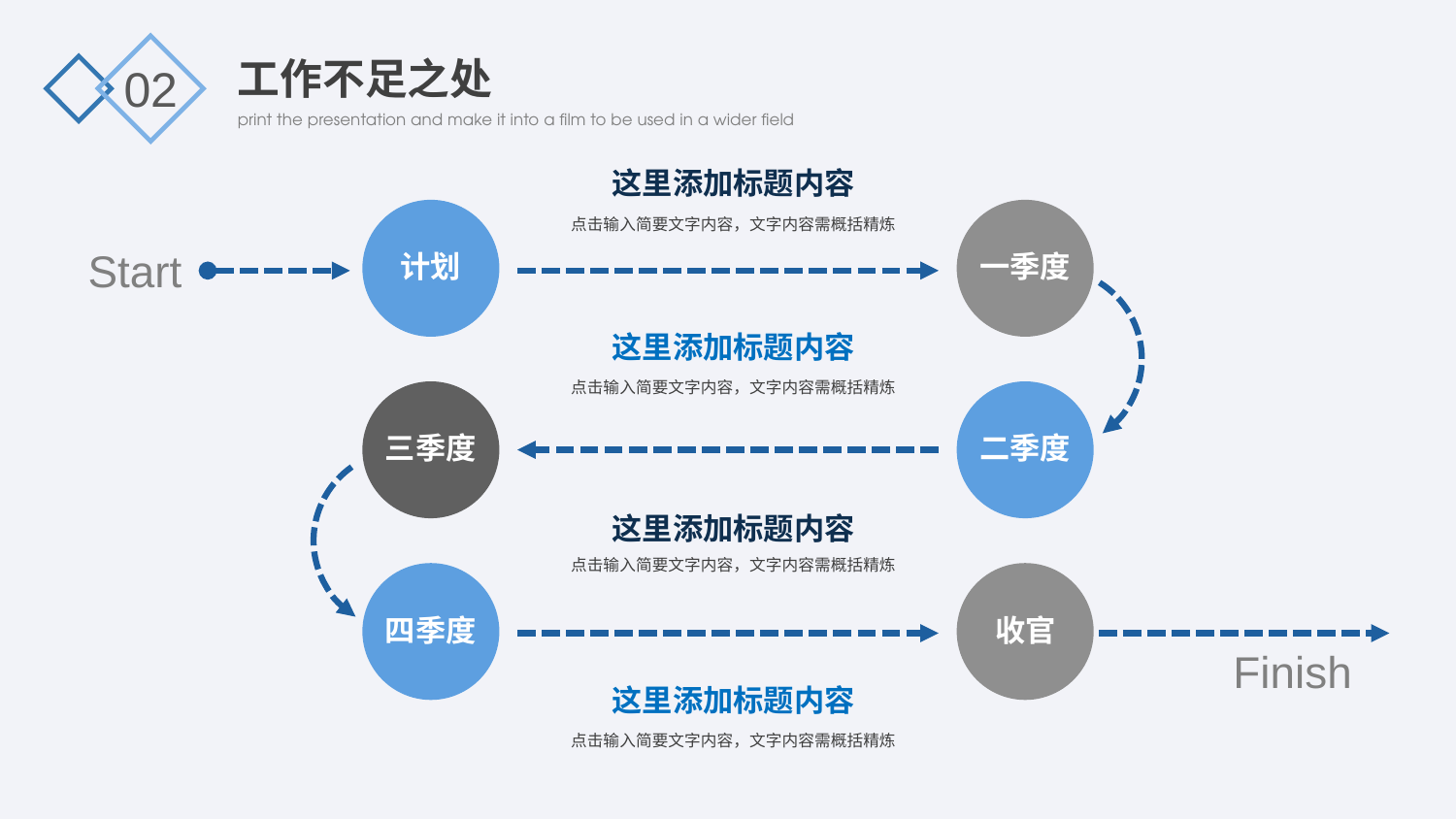

工作不足之处
02
这里添加标题内容

计划

一季度
点击输入简要文字内容，文字内容需概括精炼
Start

这里添加标题内容
点击输入简要文字内容，文字内容需概括精炼

三季度

二季度

这里添加标题内容
点击输入简要文字内容，文字内容需概括精炼

收官

四季度
Finish
这里添加标题内容
点击输入简要文字内容，文字内容需概括精炼